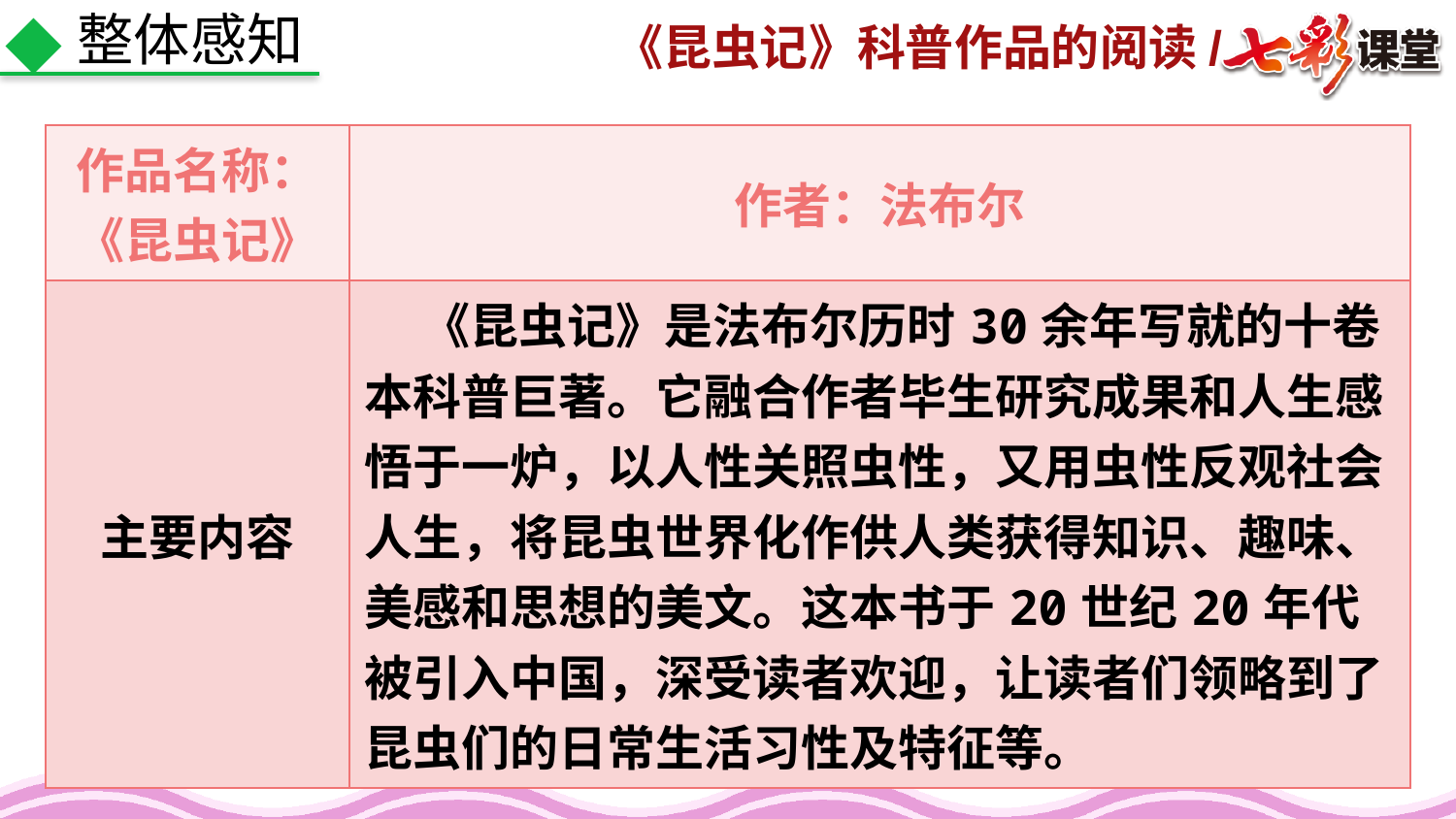

整体感知

| 作品名称：《昆虫记》 | 作者：法布尔 |
| --- | --- |
| 主要内容 | 《昆虫记》是法布尔历时30余年写就的十卷本科普巨著。它融合作者毕生研究成果和人生感悟于一炉，以人性关照虫性，又用虫性反观社会人生，将昆虫世界化作供人类获得知识、趣味、美感和思想的美文。这本书于20世纪20年代被引入中国，深受读者欢迎，让读者们领略到了昆虫们的日常生活习性及特征等。 |